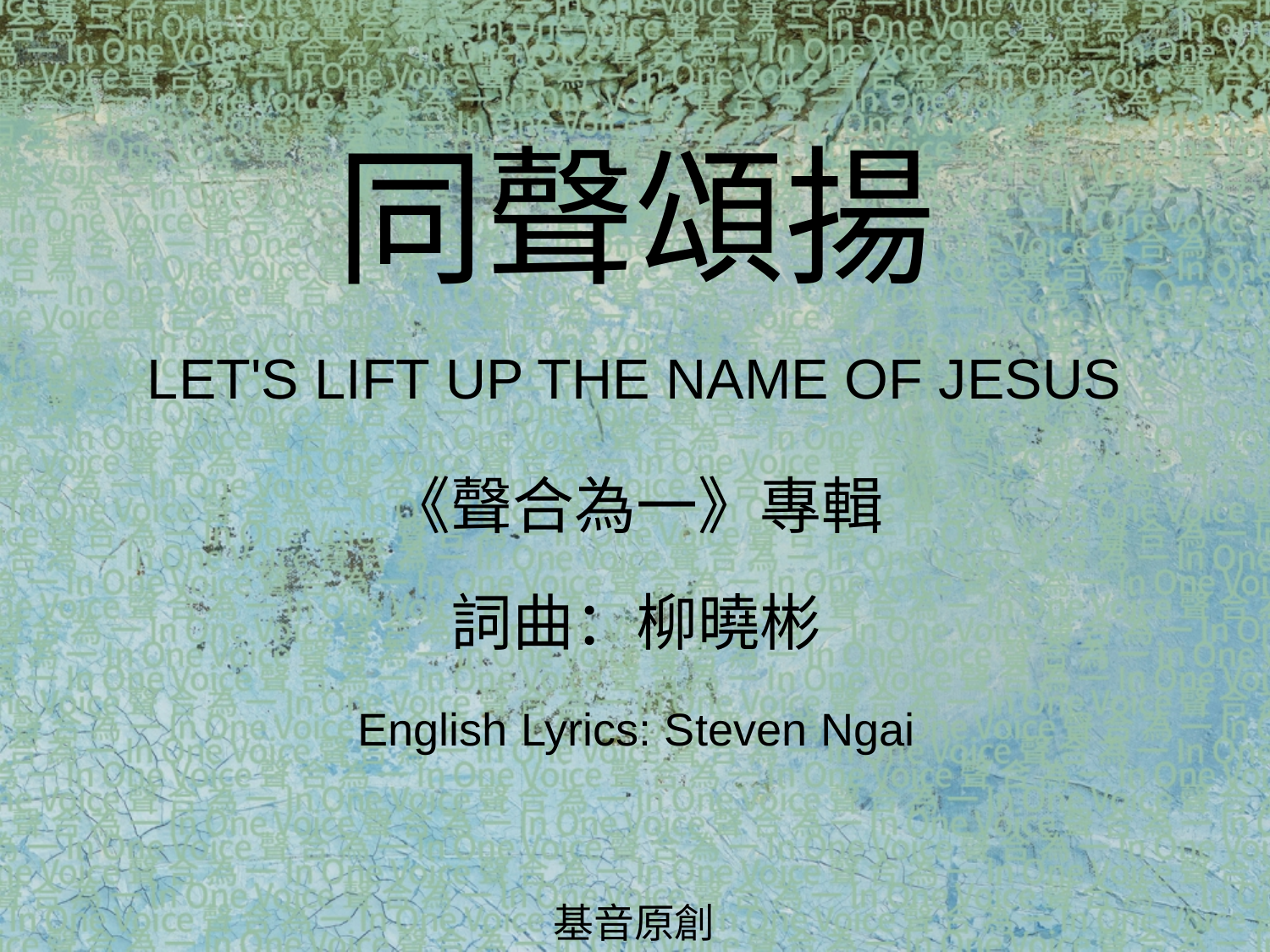

同聲頌揚
LET'S LIFT UP THE NAME OF JESUS
# 《聲合為一》專輯 詞曲：柳曉彬 English Lyrics: Steven Ngai

基音原創